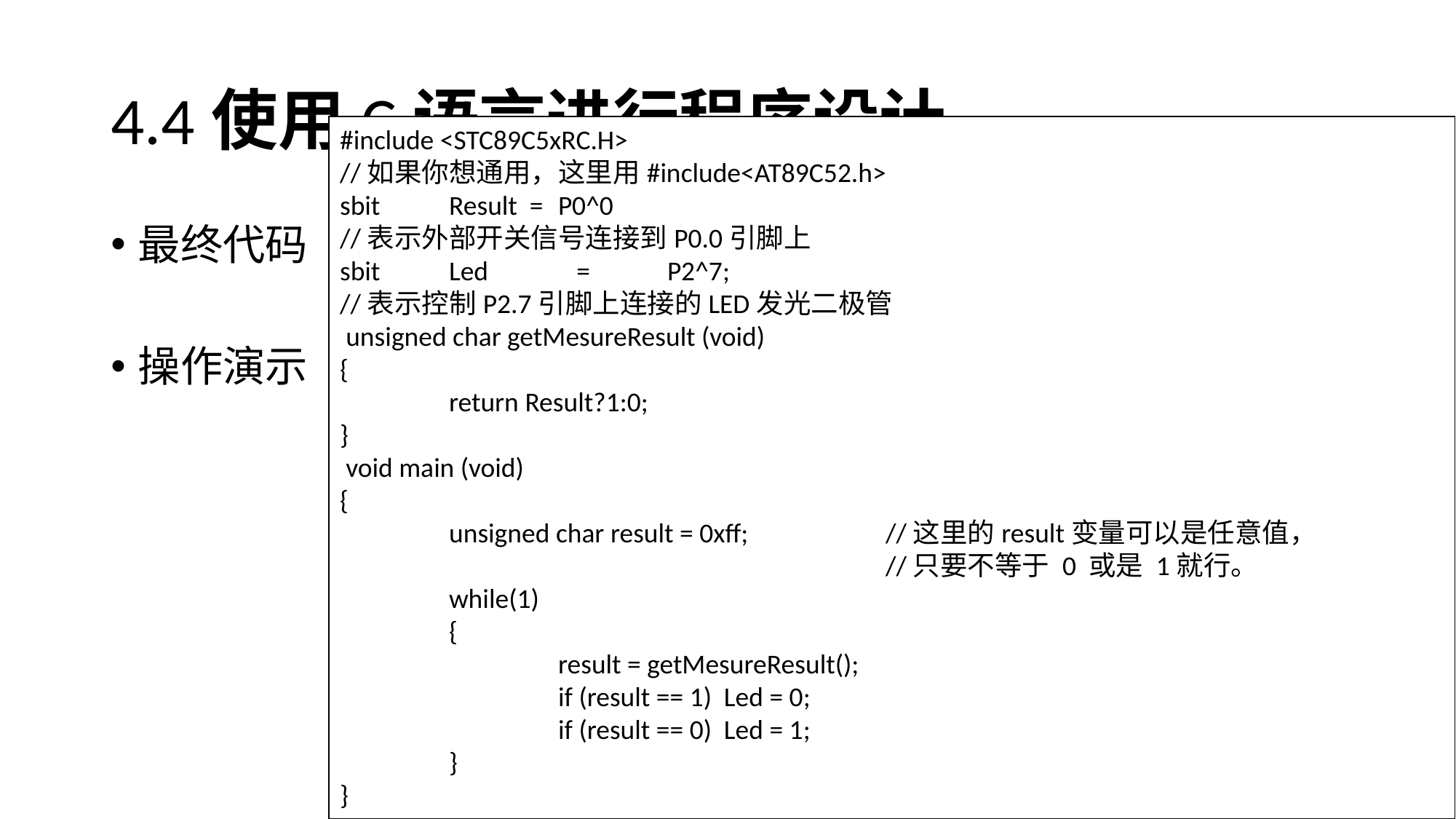

# 4.4使用C语言进行程序设计
#include <STC89C5xRC.H>
//如果你想通用，这里用#include<AT89C52.h>
sbit	Result  =	P0^0
//表示外部开关信号连接到P0.0引脚上
sbit 	Led	   =  	P2^7;
//表示控制P2.7引脚上连接的LED发光二极管
 unsigned char getMesureResult (void)
{
	return Result?1:0;
}
 void main (void)
{
	unsigned char result = 0xff;		//这里的result变量可以是任意值，
					//只要不等于 0 或是 1就行。
	while(1)
	{
		result = getMesureResult();
		if (result == 1)  Led = 0;
		if (result == 0)  Led = 1;
	}
}
最终代码

操作演示